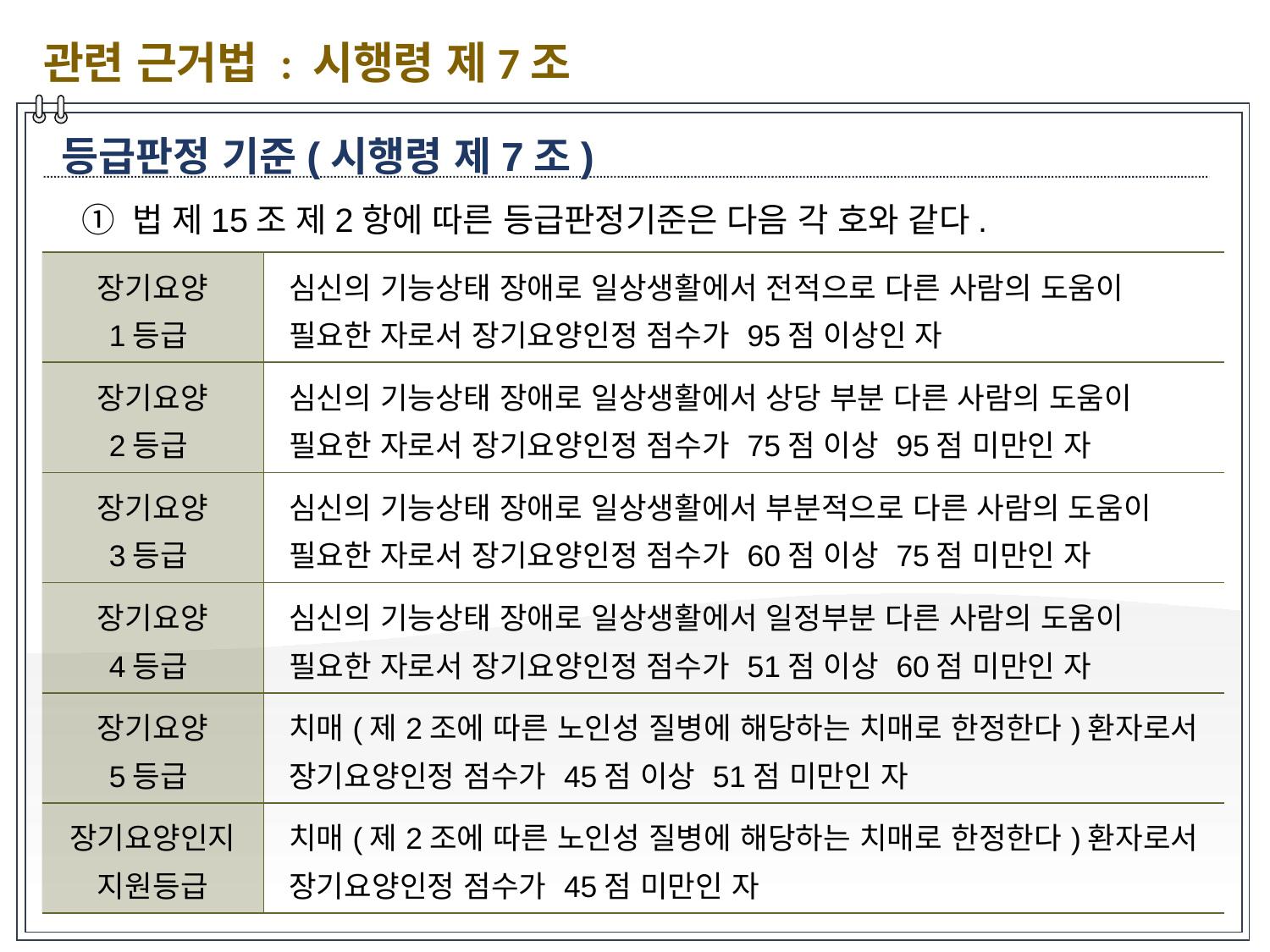

관련 근거법 : 시행령 제7조

등급판정 기준(시행령 제7조)

① 법 제15조 제2항에 따른 등급판정기준은 다음 각 호와 같다.
| 장기요양 1등급 | 심신의 기능상태 장애로 일상생활에서 전적으로 다른 사람의 도움이 필요한 자로서 장기요양인정 점수가 95점 이상인 자 |
| --- | --- |
| 장기요양 2등급 | 심신의 기능상태 장애로 일상생활에서 상당 부분 다른 사람의 도움이 필요한 자로서 장기요양인정 점수가 75점 이상 95점 미만인 자 |
| 장기요양 3등급 | 심신의 기능상태 장애로 일상생활에서 부분적으로 다른 사람의 도움이 필요한 자로서 장기요양인정 점수가 60점 이상 75점 미만인 자 |
| 장기요양 4등급 | 심신의 기능상태 장애로 일상생활에서 일정부분 다른 사람의 도움이 필요한 자로서 장기요양인정 점수가 51점 이상 60점 미만인 자 |
| 장기요양 5등급 | 치매(제2조에 따른 노인성 질병에 해당하는 치매로 한정한다)환자로서 장기요양인정 점수가 45점 이상 51점 미만인 자 |
| 장기요양인지 지원등급 | 치매(제2조에 따른 노인성 질병에 해당하는 치매로 한정한다)환자로서 장기요양인정 점수가 45점 미만인 자 |